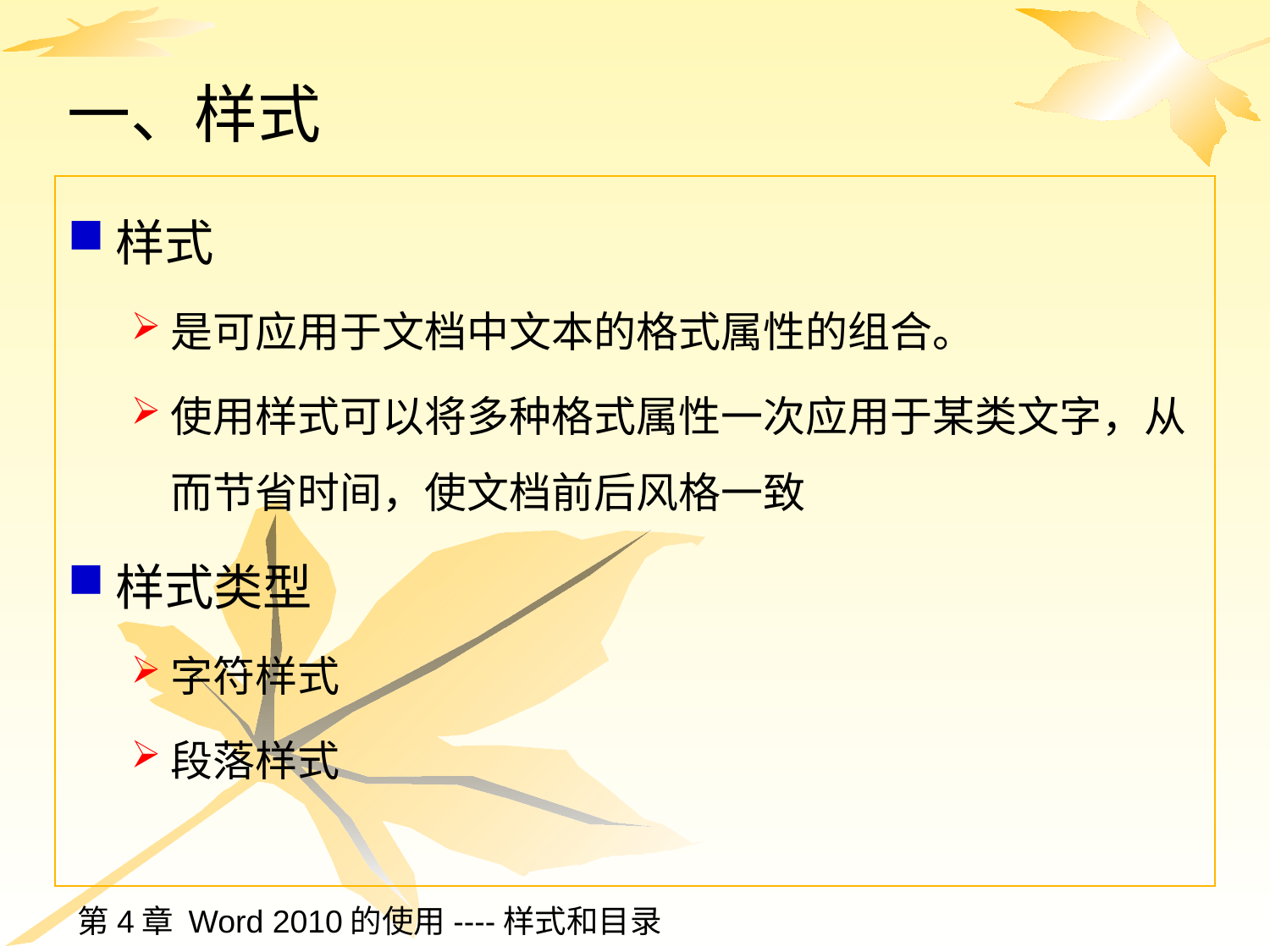

# 一、样式
样式
是可应用于文档中文本的格式属性的组合。
使用样式可以将多种格式属性一次应用于某类文字，从而节省时间，使文档前后风格一致
样式类型
字符样式
段落样式